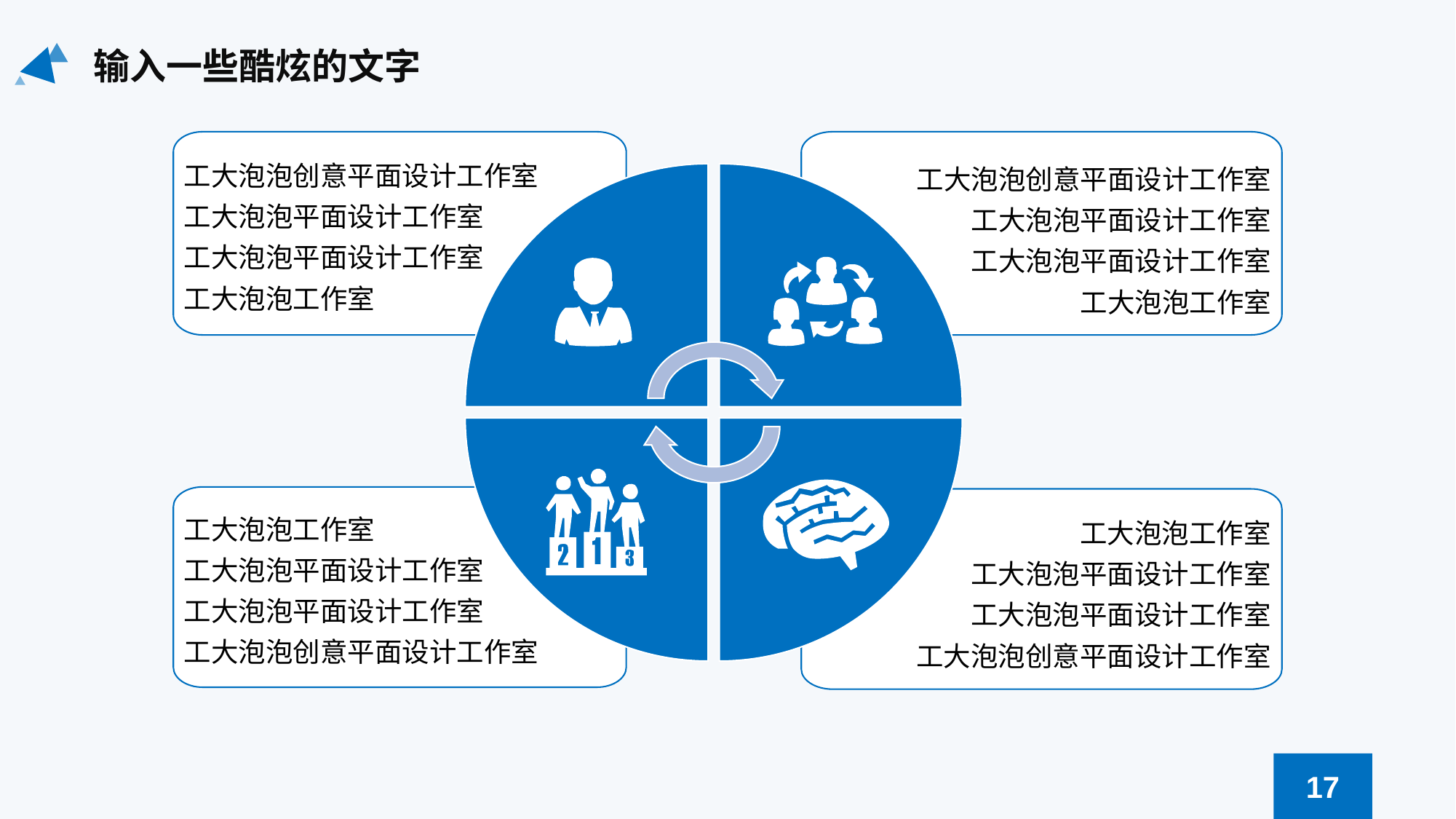

输入一些酷炫的文字

工大泡泡创意平面设计工作室
工大泡泡平面设计工作室
工大泡泡平面设计工作室
工大泡泡工作室
工大泡泡创意平面设计工作室
工大泡泡平面设计工作室
工大泡泡平面设计工作室
工大泡泡工作室

工大泡泡工作室
工大泡泡平面设计工作室
工大泡泡平面设计工作室
工大泡泡创意平面设计工作室
工大泡泡工作室
工大泡泡平面设计工作室
工大泡泡平面设计工作室
工大泡泡创意平面设计工作室

17